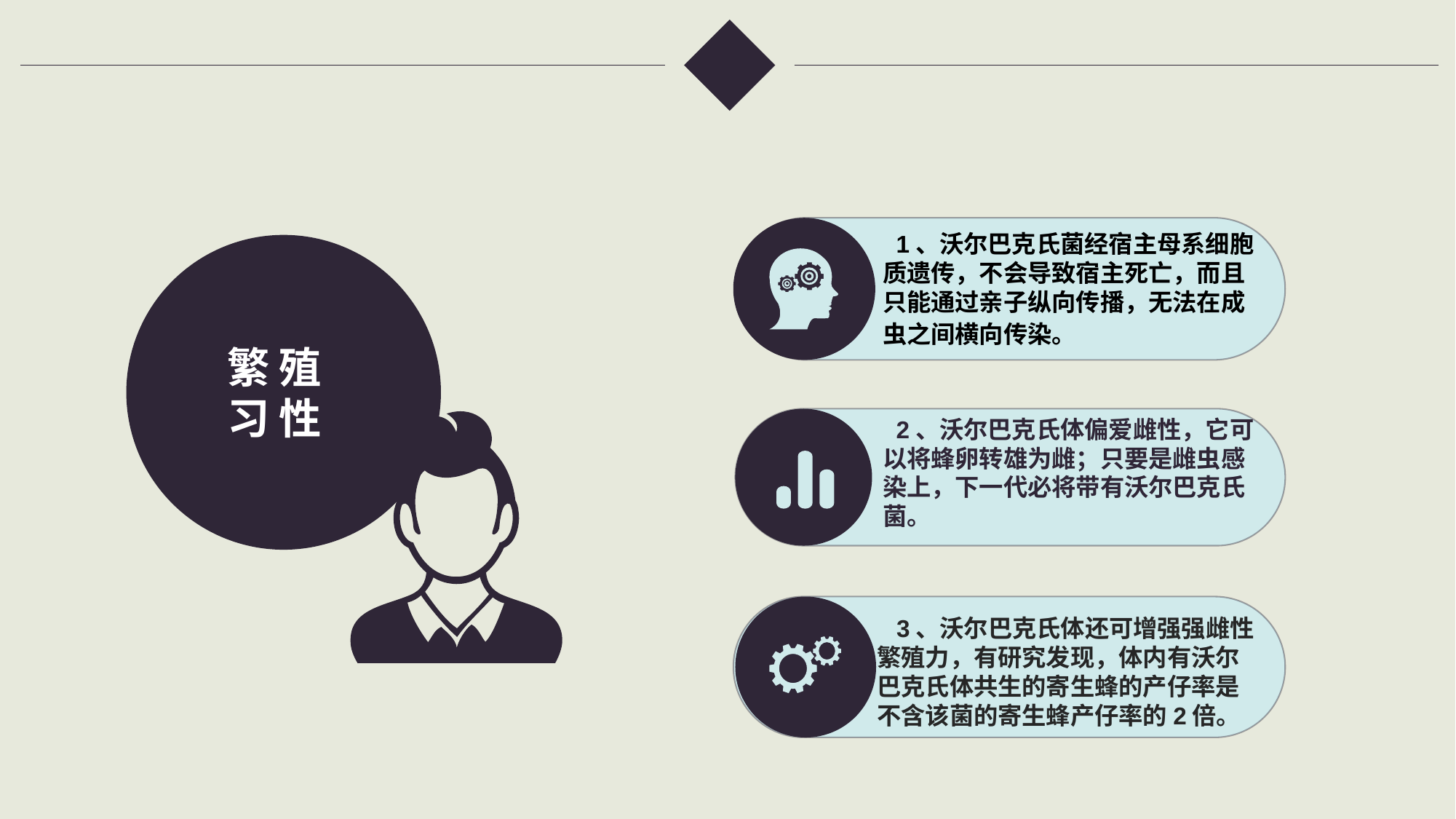

1、沃尔巴克氏菌经宿主母系细胞质遗传，不会导致宿主死亡，而且只能通过亲子纵向传播，无法在成虫之间横向传染。

繁 殖
习 性

  2、沃尔巴克氏体偏爱雌性，它可以将蜂卵转雄为雌；只要是雌虫感染上，下一代必将带有沃尔巴克氏菌。

   3、沃尔巴克氏体还可增强强雌性繁殖力，有研究发现，体内有沃尔巴克氏体共生的寄生蜂的产仔率是不含该菌的寄生蜂产仔率的2倍。